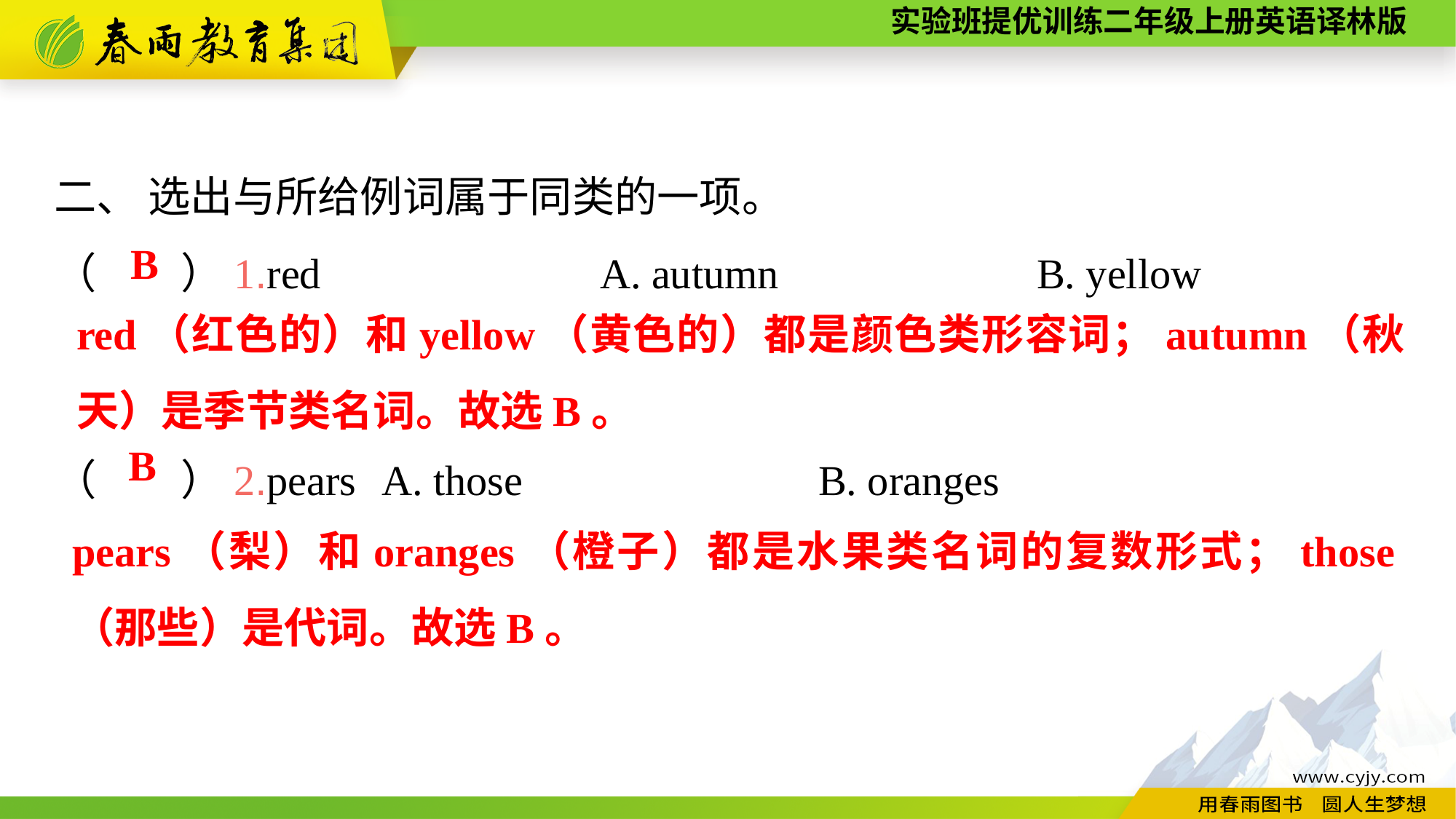

二、 选出与所给例词属于同类的一项。
（　　）1.red　　　　　　	A. autumn　　　　	B. yellow

（　　）2.pears	A. those			B. oranges
B
red（红色的）和yellow（黄色的）都是颜色类形容词；autumn（秋天）是季节类名词。故选B。
B
pears（梨）和oranges（橙子）都是水果类名词的复数形式；those（那些）是代词。故选B。